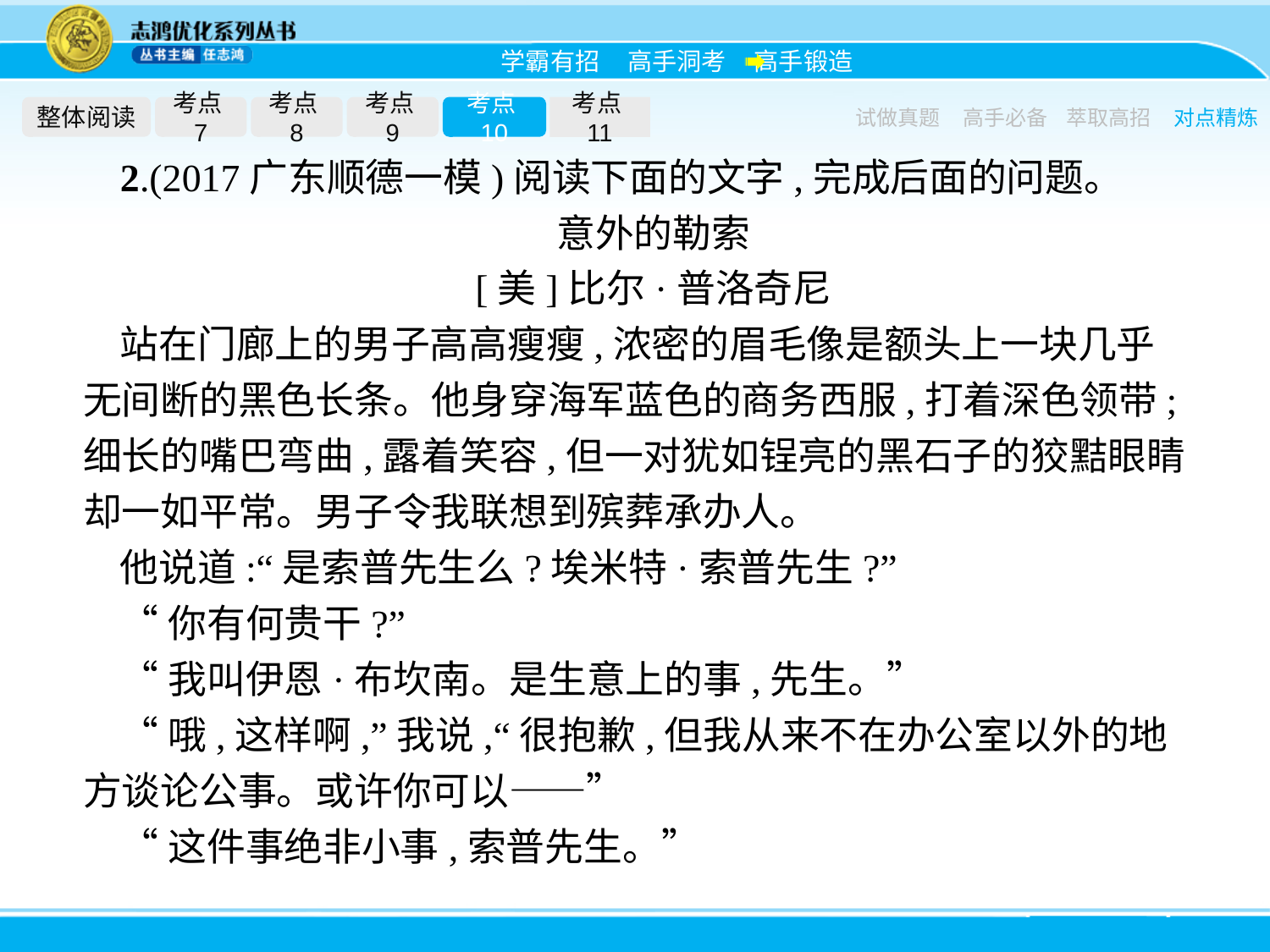

整体阅读
考点7
考点8
考点9
考点10
考点11
试做真题
高手必备
萃取高招
对点精炼
2.(2017广东顺德一模)阅读下面的文字,完成后面的问题。
意外的勒索
[美]比尔·普洛奇尼
站在门廊上的男子高高瘦瘦,浓密的眉毛像是额头上一块几乎无间断的黑色长条。他身穿海军蓝色的商务西服,打着深色领带;细长的嘴巴弯曲,露着笑容,但一对犹如锃亮的黑石子的狡黠眼睛却一如平常。男子令我联想到殡葬承办人。
他说道:“是索普先生么?埃米特·索普先生?”
“你有何贵干?”
“我叫伊恩·布坎南。是生意上的事,先生。”
“哦,这样啊,”我说,“很抱歉,但我从来不在办公室以外的地方谈论公事。或许你可以——”
“这件事绝非小事,索普先生。”